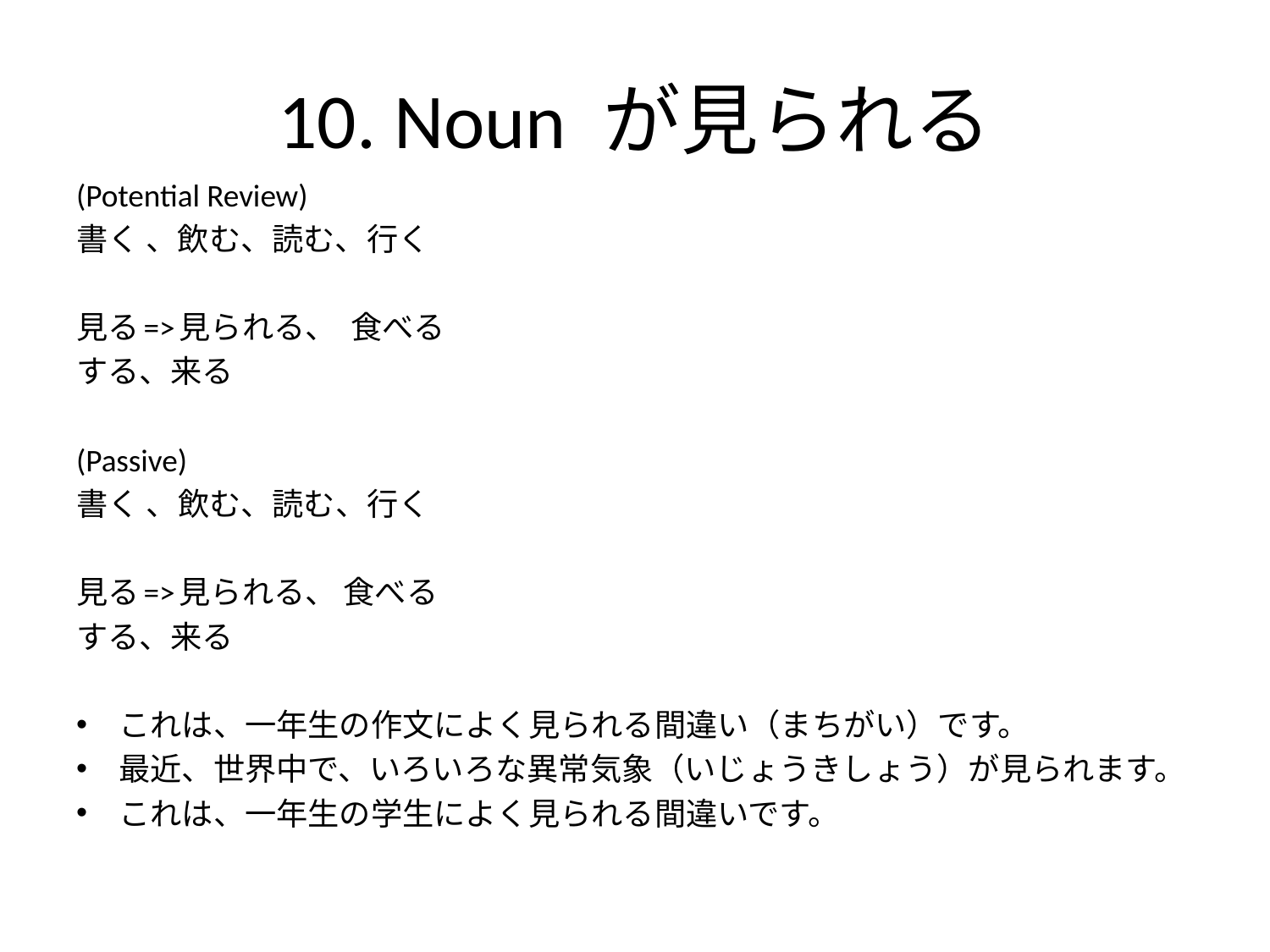

# 10. Noun が見られる
(Potential Review)
書く 、飲む、読む、行く

見る=>見られる、  食べる
する、来る

(Passive)
書く 、飲む、読む、行く

見る=>見られる、 食べる
する、来る

これは、一年生の作文によく見られる間違い（まちがい）です。
最近、世界中で、いろいろな異常気象（いじょうきしょう）が見られます。
これは、一年生の学生によく見られる間違いです。